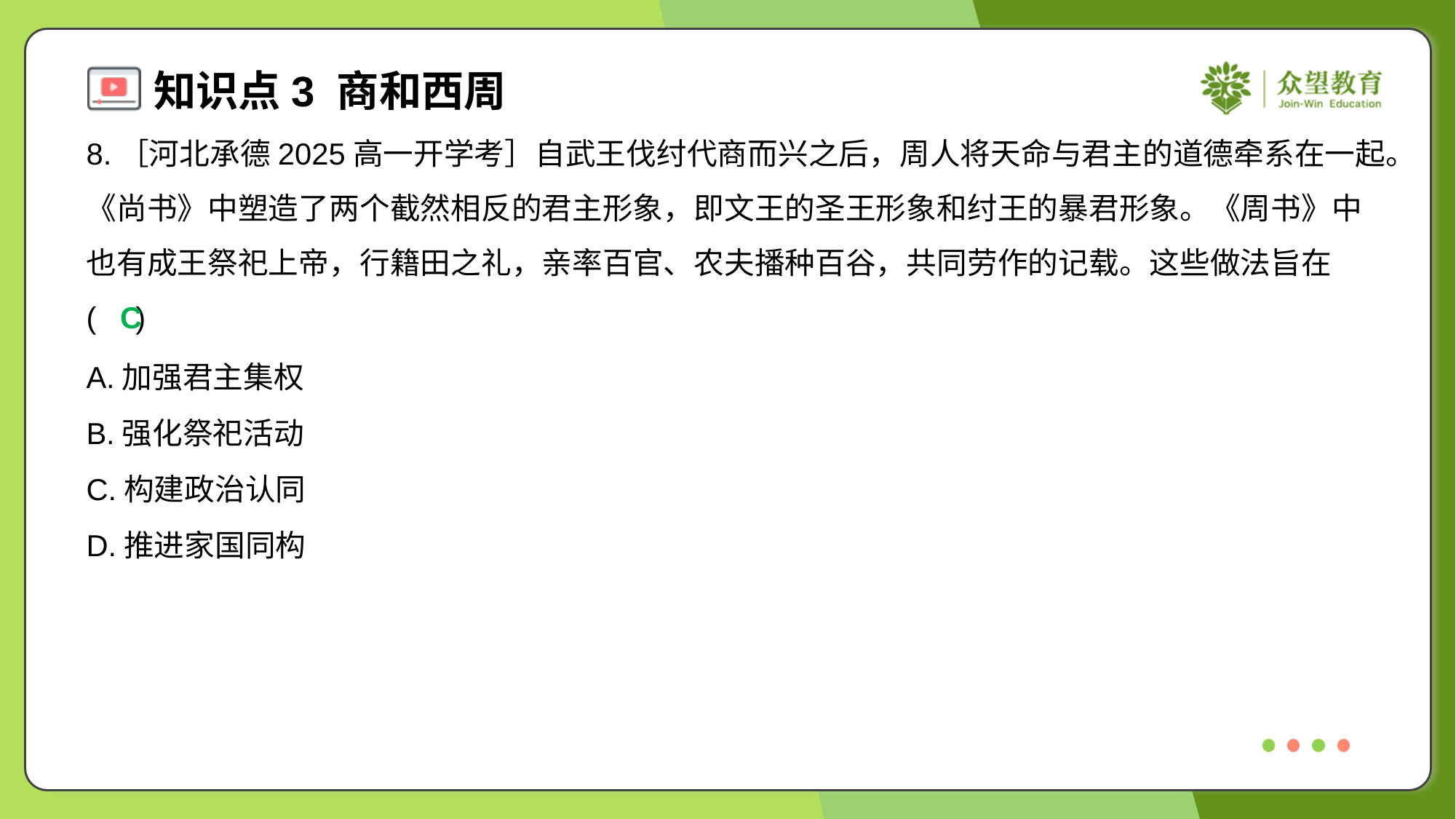

8.［河北承德2025高一开学考］自武王伐纣代商而兴之后，周人将天命与君主的道德牵系在一起。
《尚书》中塑造了两个截然相反的君主形象，即文王的圣王形象和纣王的暴君形象。《周书》中
也有成王祭祀上帝，行籍田之礼，亲率百官、农夫播种百谷，共同劳作的记载。这些做法旨在
(     )
C
A.加强君主集权
B.强化祭祀活动
C.构建政治认同
D.推进家国同构